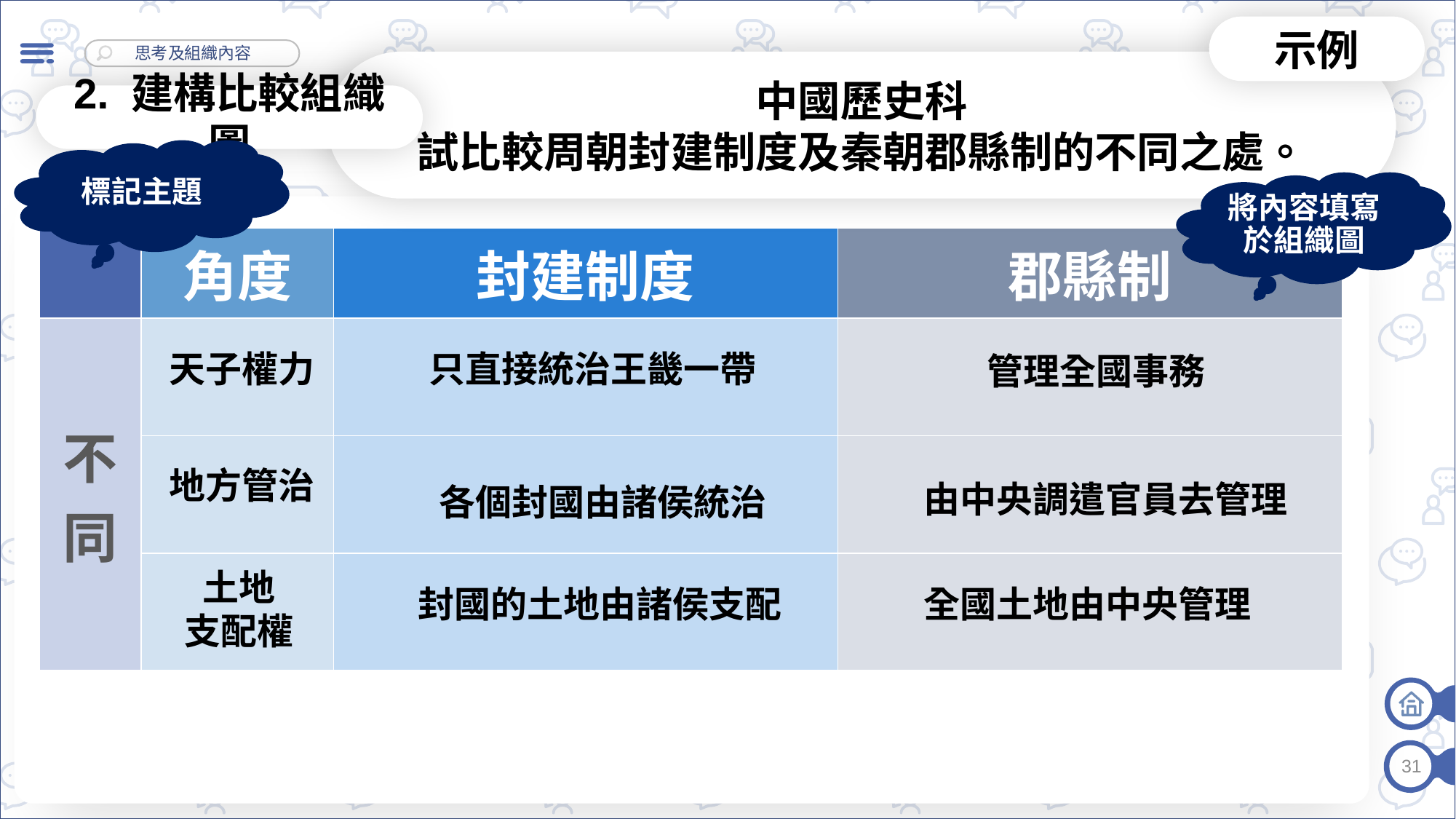

示例
中國歷史科
試比較周朝封建制度及秦朝郡縣制的不同之處。
2. 建構比較組織圖
標記主題
將內容填寫於組織圖

|  | 角度 | 封建制度 | 郡縣制 |
| --- | --- | --- | --- |
| 不同 |  |  |  |
|  |  |  |  |
|  |  |  |  |
天子權力
只直接統治王畿一帶
管理全國事務
地方管治
由中央調遣官員去管理
各個封國由諸侯統治
土地
支配權
封國的土地由諸侯支配
全國土地由中央管理
31